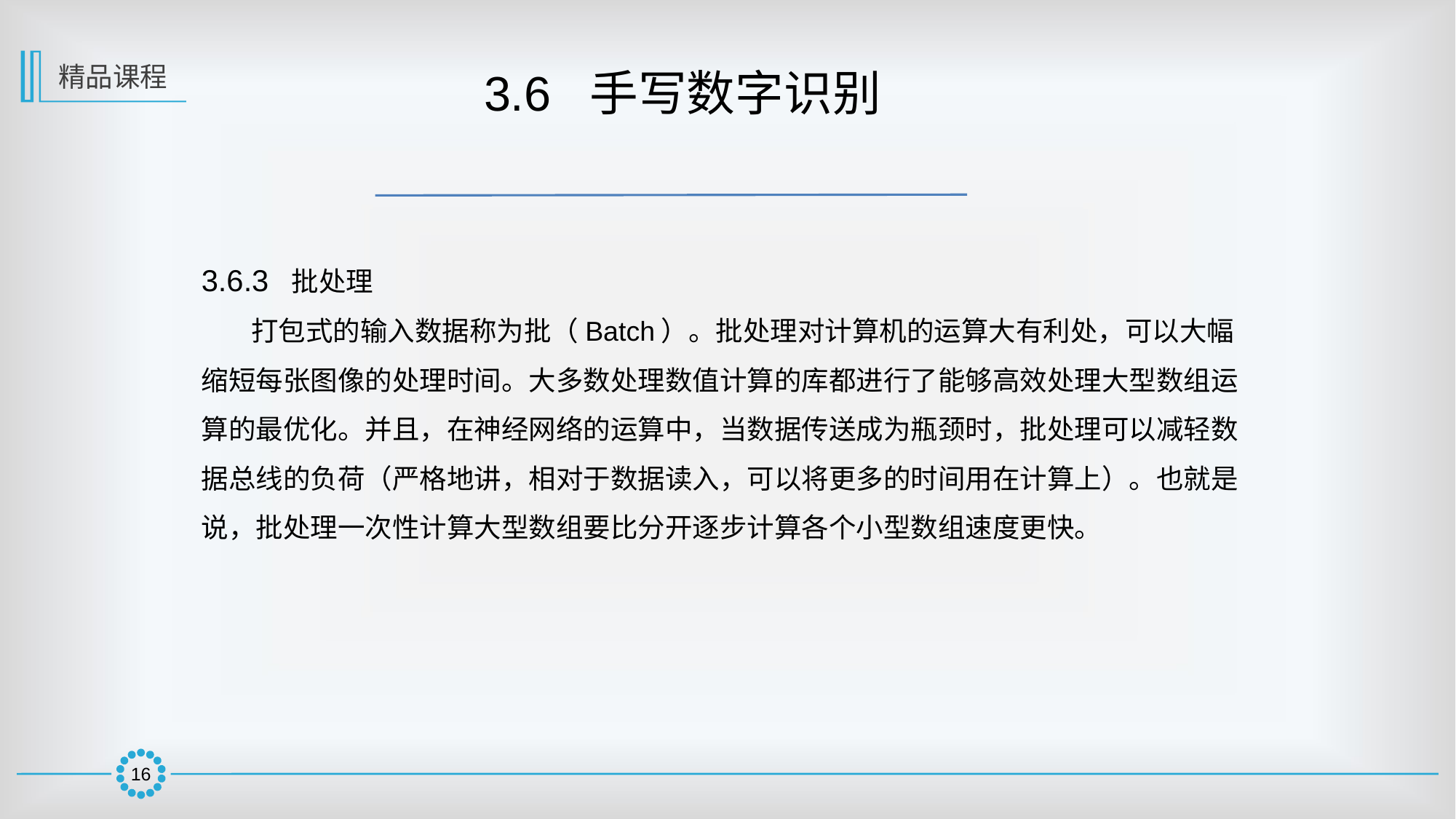

精品课程
 3.6  手写数字识别

3.6.3 批处理
       打包式的输入数据称为批（Batch）。批处理对计算机的运算大有利处，可以大幅缩短每张图像的处理时间。大多数处理数值计算的库都进行了能够高效处理大型数组运算的最优化。并且，在神经网络的运算中，当数据传送成为瓶颈时，批处理可以减轻数据总线的负荷（严格地讲，相对于数据读入，可以将更多的时间用在计算上）。也就是说，批处理一次性计算大型数组要比分开逐步计算各个小型数组速度更快。

16